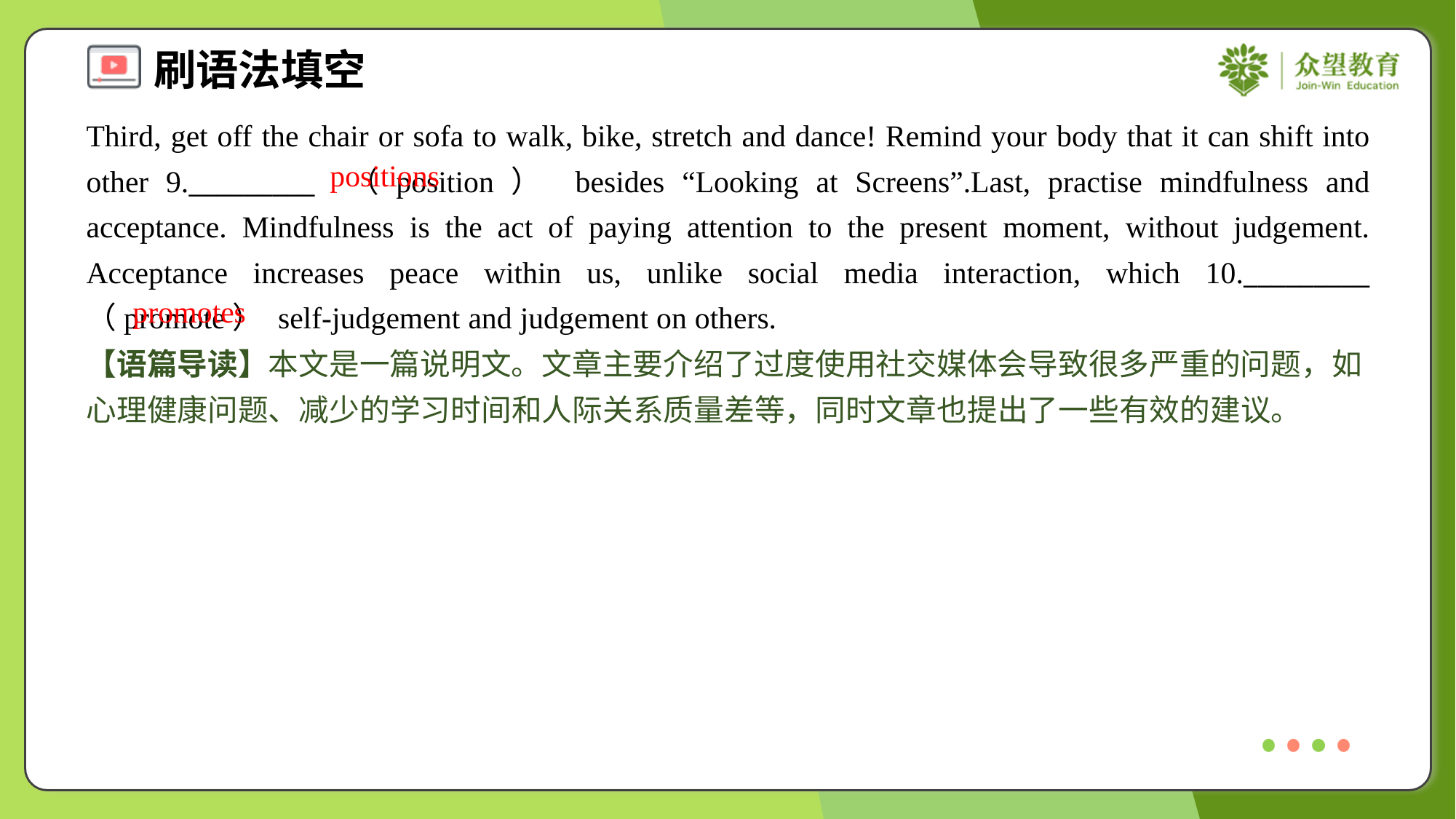

Third, get off the chair or sofa to walk, bike, stretch and dance! Remind your body that it can shift into other 9._________ （position） besides “Looking at Screens”.Last, practise mindfulness and acceptance. Mindfulness is the act of paying attention to the present moment, without judgement. Acceptance increases peace within us, unlike social media interaction, which 10._________ （promote） self-judgement and judgement on others.
positions
promotes
【语篇导读】本文是一篇说明文。文章主要介绍了过度使用社交媒体会导致很多严重的问题，如心理健康问题、减少的学习时间和人际关系质量差等，同时文章也提出了一些有效的建议。